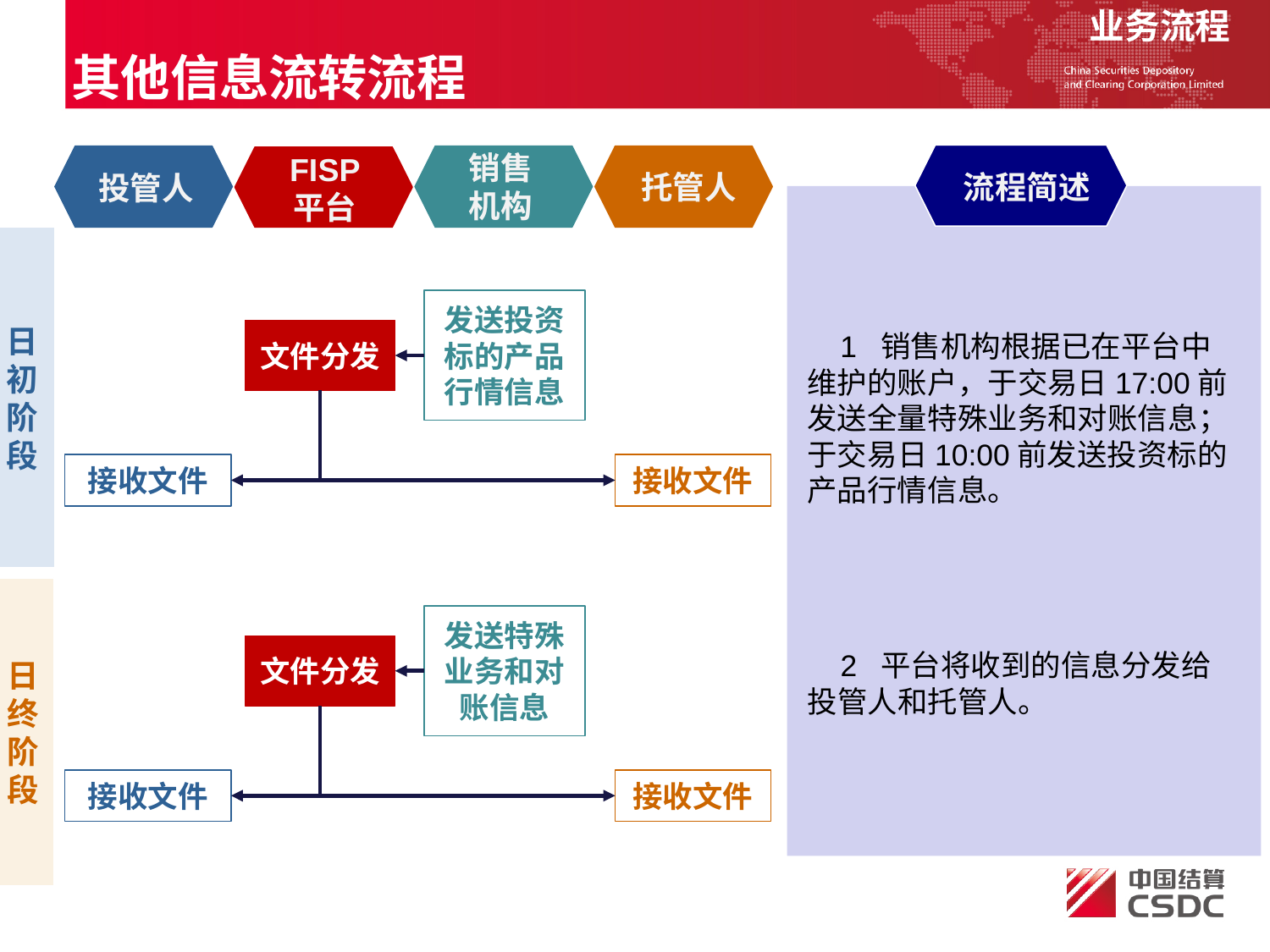

业务流程
其他信息流转流程

流程简述

销售
机构

投管人

托管人

FISP
平台

日初阶段
发送投资标的产品行情信息
文件分发
接收文件
接收文件
    1  销售机构根据已在平台中维护的账户，于交易日17:00前发送全量特殊业务和对账信息；于交易日10:00前发送投资标的产品行情信息。
日终阶段
发送特殊业务和对账信息
文件分发
接收文件
接收文件
    2  平台将收到的信息分发给投管人和托管人。